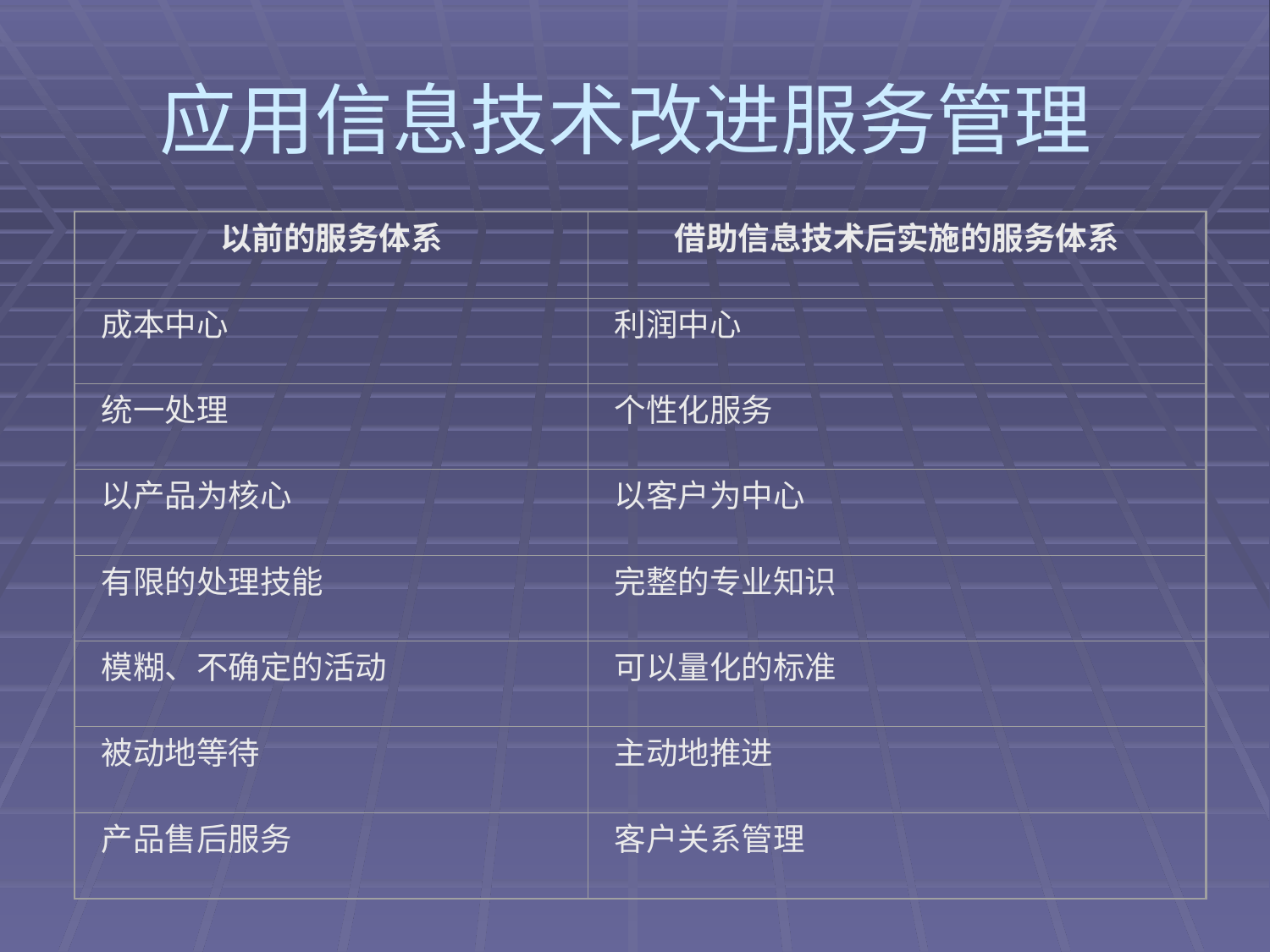

# 应用信息技术改进服务管理

以前的服务体系

借助信息技术后实施的服务体系

成本中心

利润中心

统一处理

个性化服务

以产品为核心

以客户为中心

有限的处理技能

完整的专业知识

模糊、不确定的活动

可以量化的标准

被动地等待

主动地推进

产品售后服务

客户关系管理